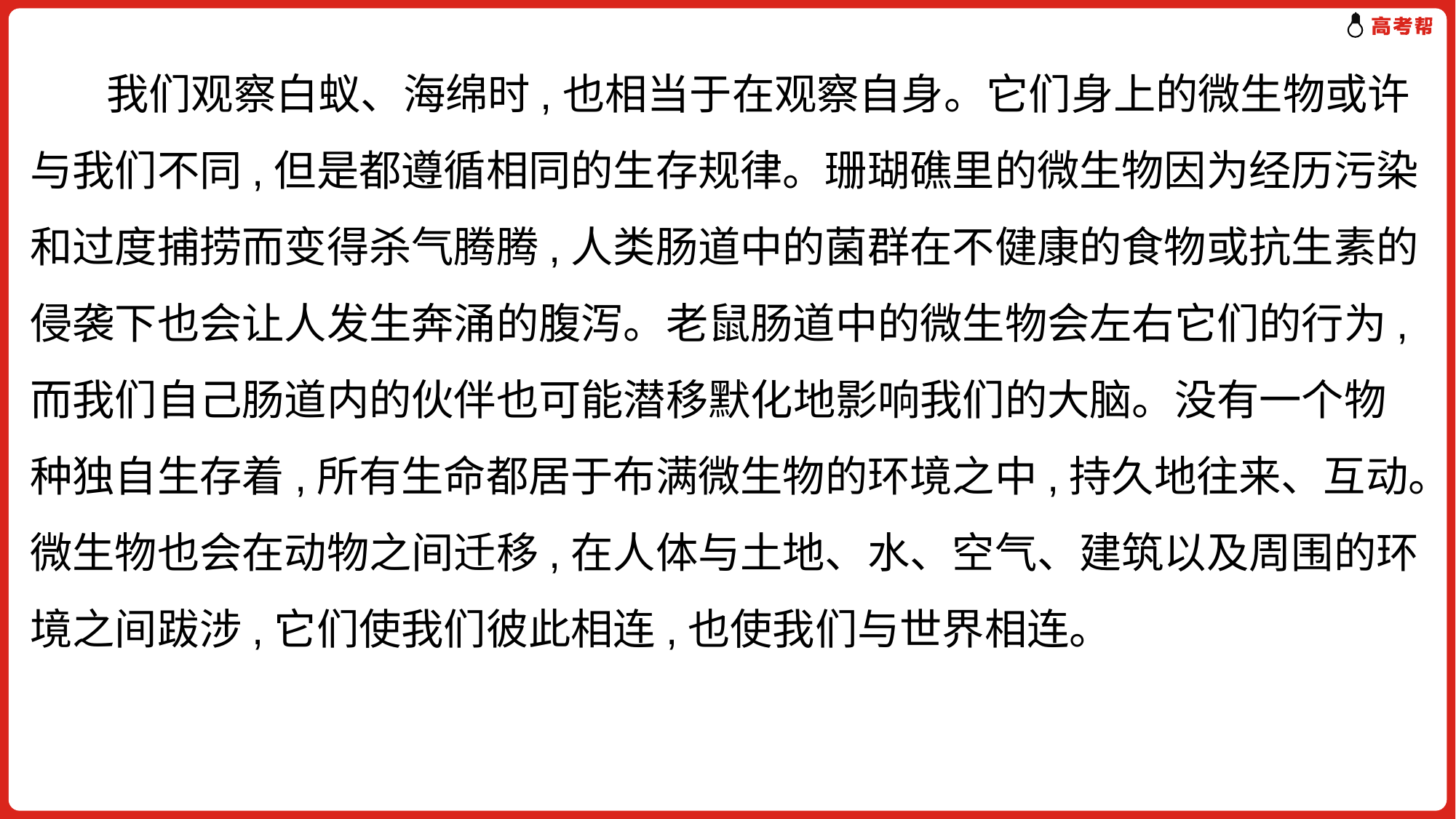

我们观察白蚁、海绵时,也相当于在观察自身。它们身上的微生物或许与我们不同,但是都遵循相同的生存规律。珊瑚礁里的微生物因为经历污染和过度捕捞而变得杀气腾腾,人类肠道中的菌群在不健康的食物或抗生素的侵袭下也会让人发生奔涌的腹泻。老鼠肠道中的微生物会左右它们的行为,而我们自己肠道内的伙伴也可能潜移默化地影响我们的大脑。没有一个物种独自生存着,所有生命都居于布满微生物的环境之中,持久地往来、互动。微生物也会在动物之间迁移,在人体与土地、水、空气、建筑以及周围的环境之间跋涉,它们使我们彼此相连,也使我们与世界相连。